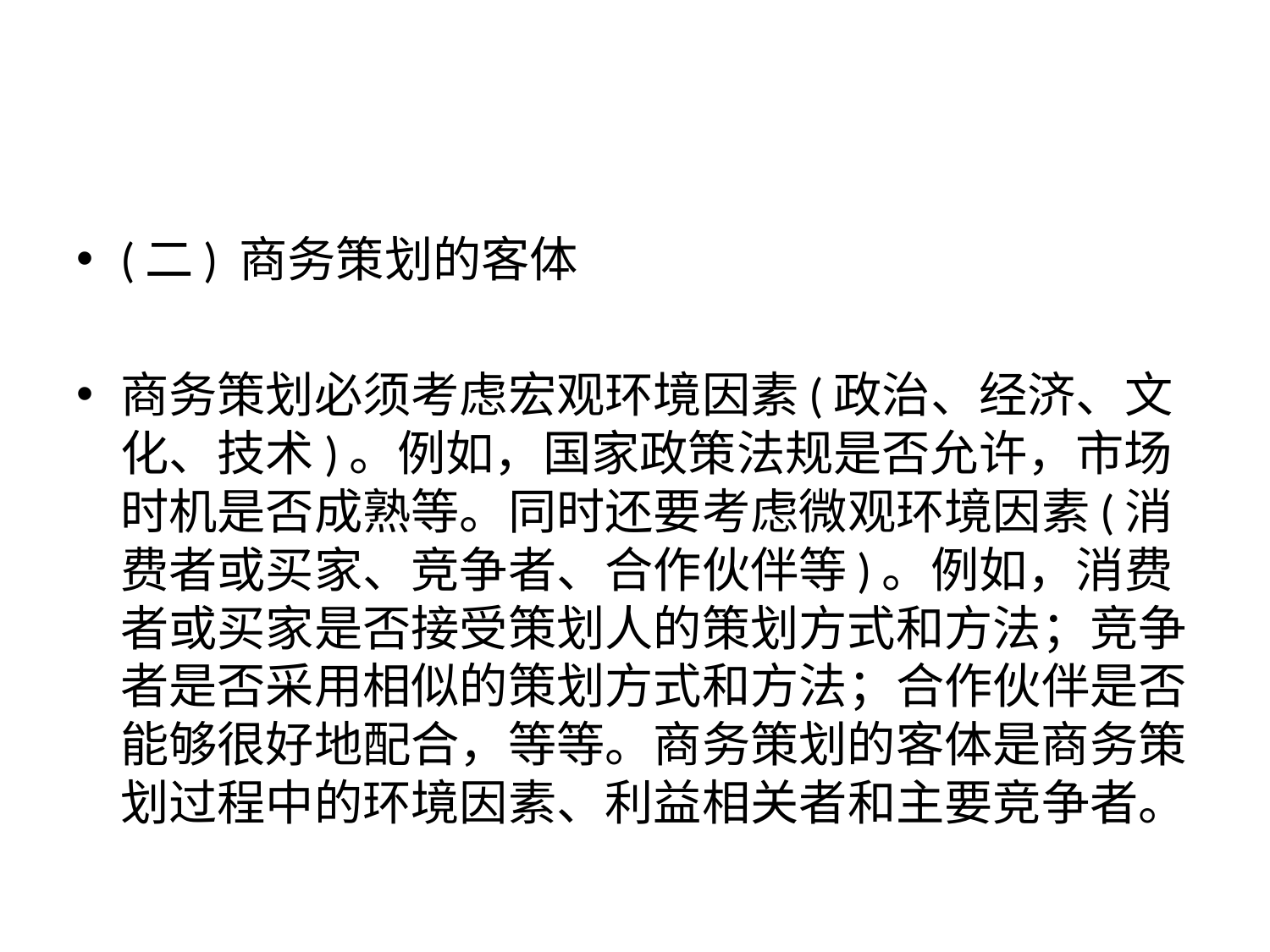

#
(二) 商务策划的客体

商务策划必须考虑宏观环境因素(政治、经济、文化、技术)。例如，国家政策法规是否允许，市场时机是否成熟等。同时还要考虑微观环境因素(消费者或买家、竞争者、合作伙伴等)。例如，消费者或买家是否接受策划人的策划方式和方法；竞争者是否采用相似的策划方式和方法；合作伙伴是否能够很好地配合，等等。商务策划的客体是商务策划过程中的环境因素、利益相关者和主要竞争者。